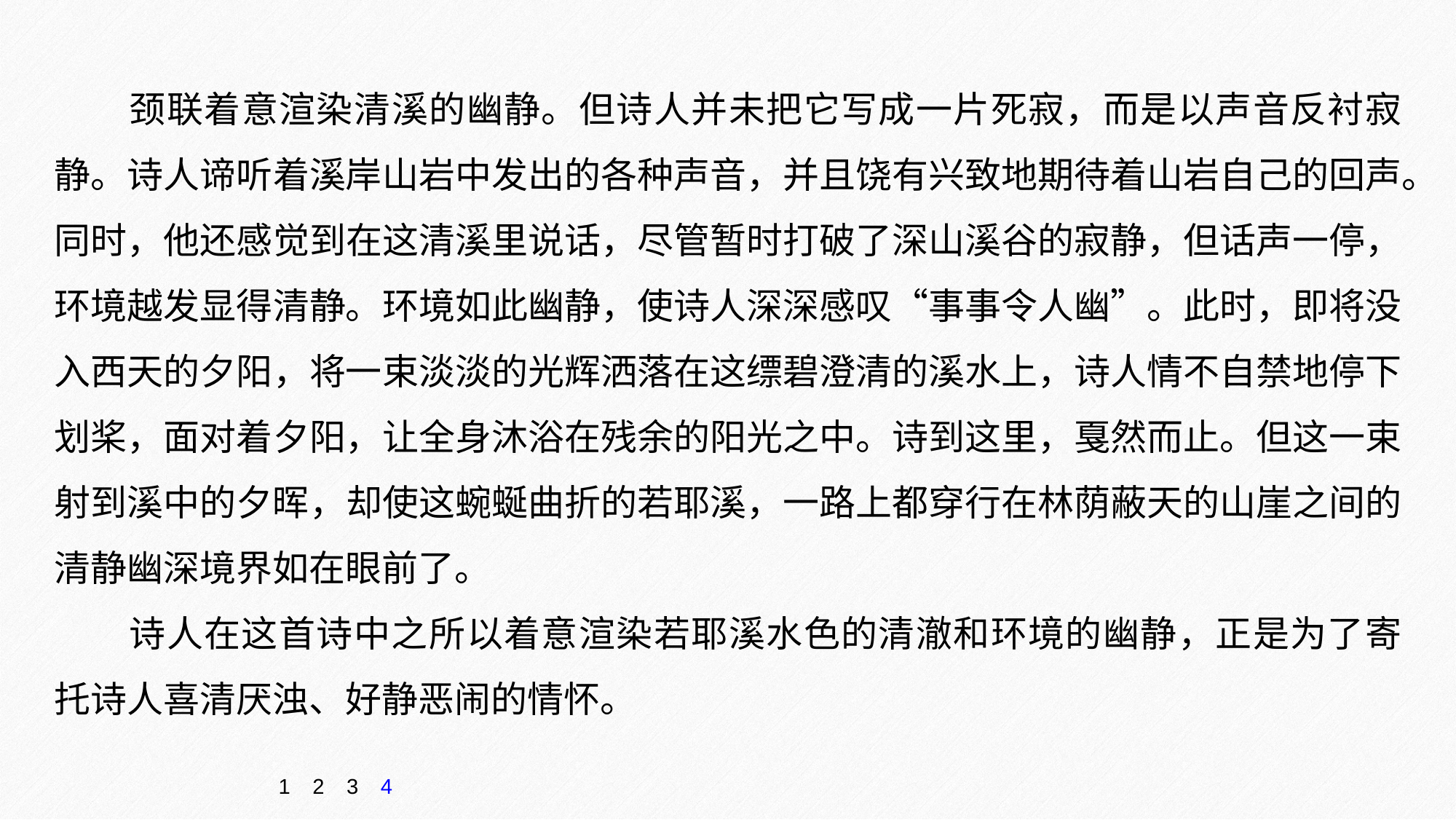

颈联着意渲染清溪的幽静。但诗人并未把它写成一片死寂，而是以声音反衬寂静。诗人谛听着溪岸山岩中发出的各种声音，并且饶有兴致地期待着山岩自己的回声。同时，他还感觉到在这清溪里说话，尽管暂时打破了深山溪谷的寂静，但话声一停，环境越发显得清静。环境如此幽静，使诗人深深感叹“事事令人幽”。此时，即将没入西天的夕阳，将一束淡淡的光辉洒落在这缥碧澄清的溪水上，诗人情不自禁地停下划桨，面对着夕阳，让全身沐浴在残余的阳光之中。诗到这里，戛然而止。但这一束射到溪中的夕晖，却使这蜿蜒曲折的若耶溪，一路上都穿行在林荫蔽天的山崖之间的清静幽深境界如在眼前了。
诗人在这首诗中之所以着意渲染若耶溪水色的清澈和环境的幽静，正是为了寄托诗人喜清厌浊、好静恶闹的情怀。
1
2
3
4